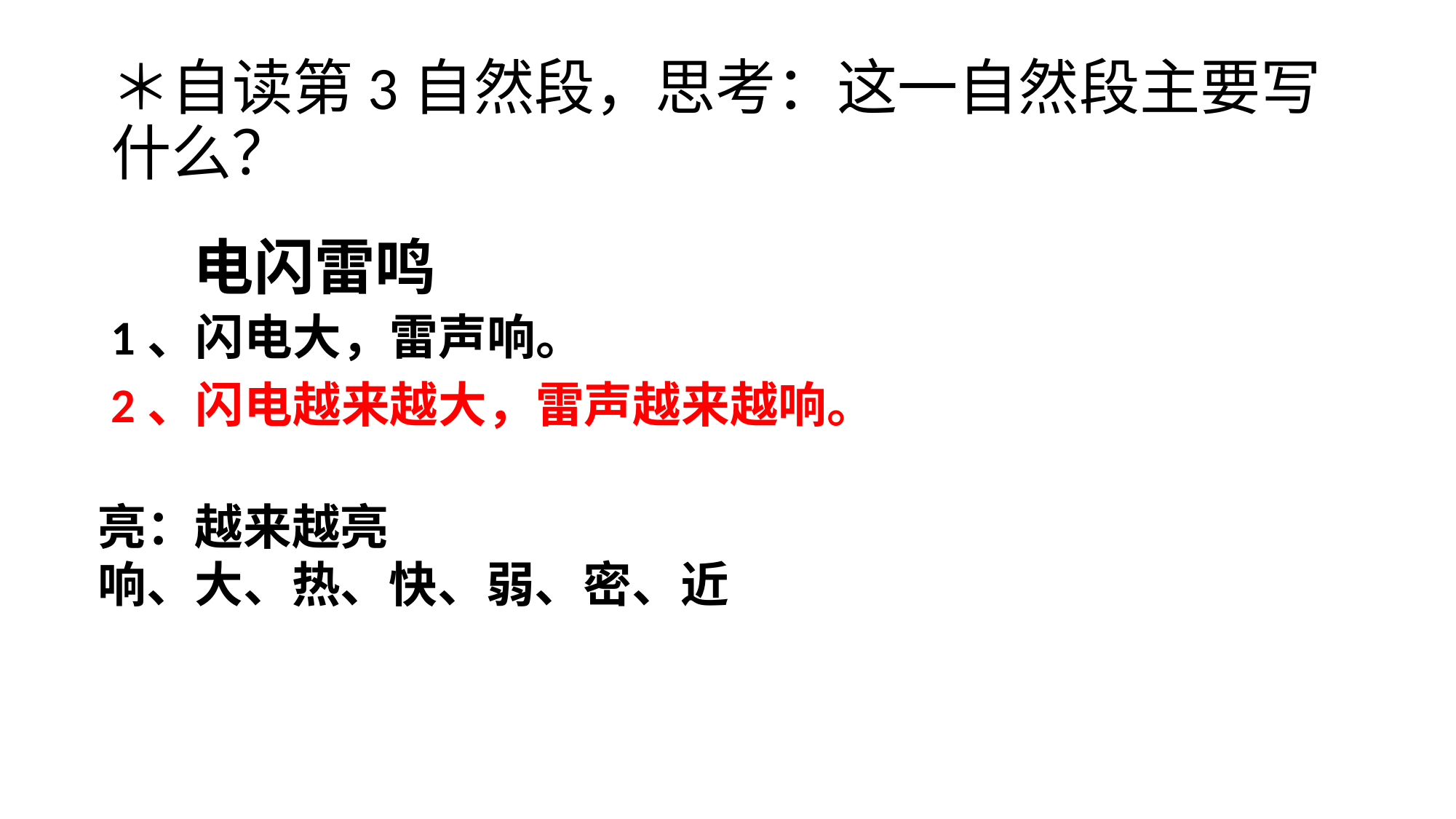

# ＊自读第3自然段，思考：这一自然段主要写什么？
电闪雷鸣
1、闪电大，雷声响。
2、闪电越来越大，雷声越来越响。
亮：越来越亮
响、大、热、快、弱、密、近